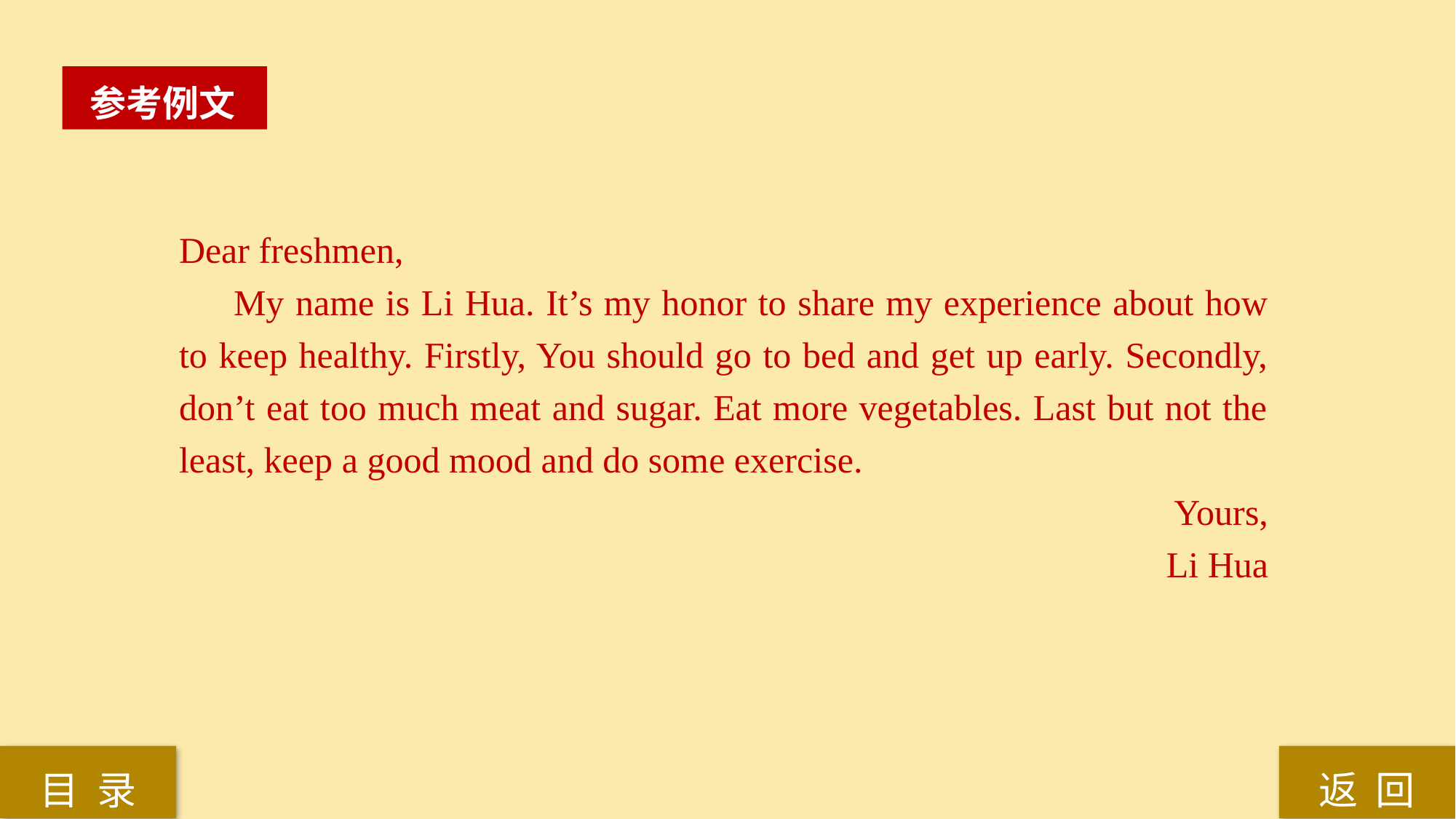

参考例文
Dear freshmen,
My name is Li Hua. It’s my honor to share my experience about how to keep healthy. Firstly, You should go to bed and get up early. Secondly, don’t eat too much meat and sugar. Eat more vegetables. Last but not the least, keep a good mood and do some exercise.
Yours,
Li Hua
返  回